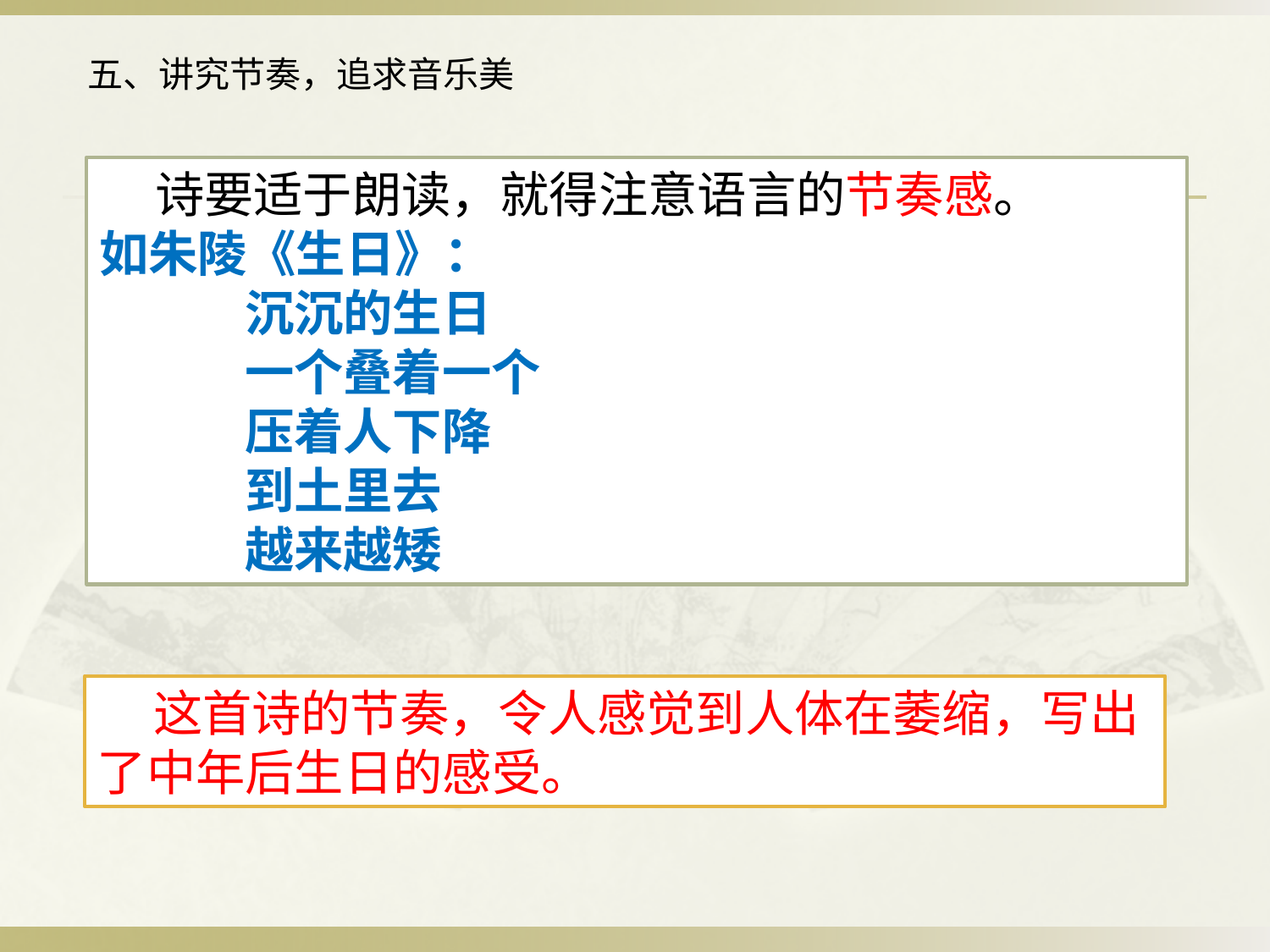

五、讲究节奏，追求音乐美
    诗要适于朗读，就得注意语言的节奏感。
如朱陵《生日》：
             沉沉的生日
             一个叠着一个
             压着人下降
             到土里去
             越来越矮
    这首诗的节奏，令人感觉到人体在萎缩，写出了中年后生日的感受。